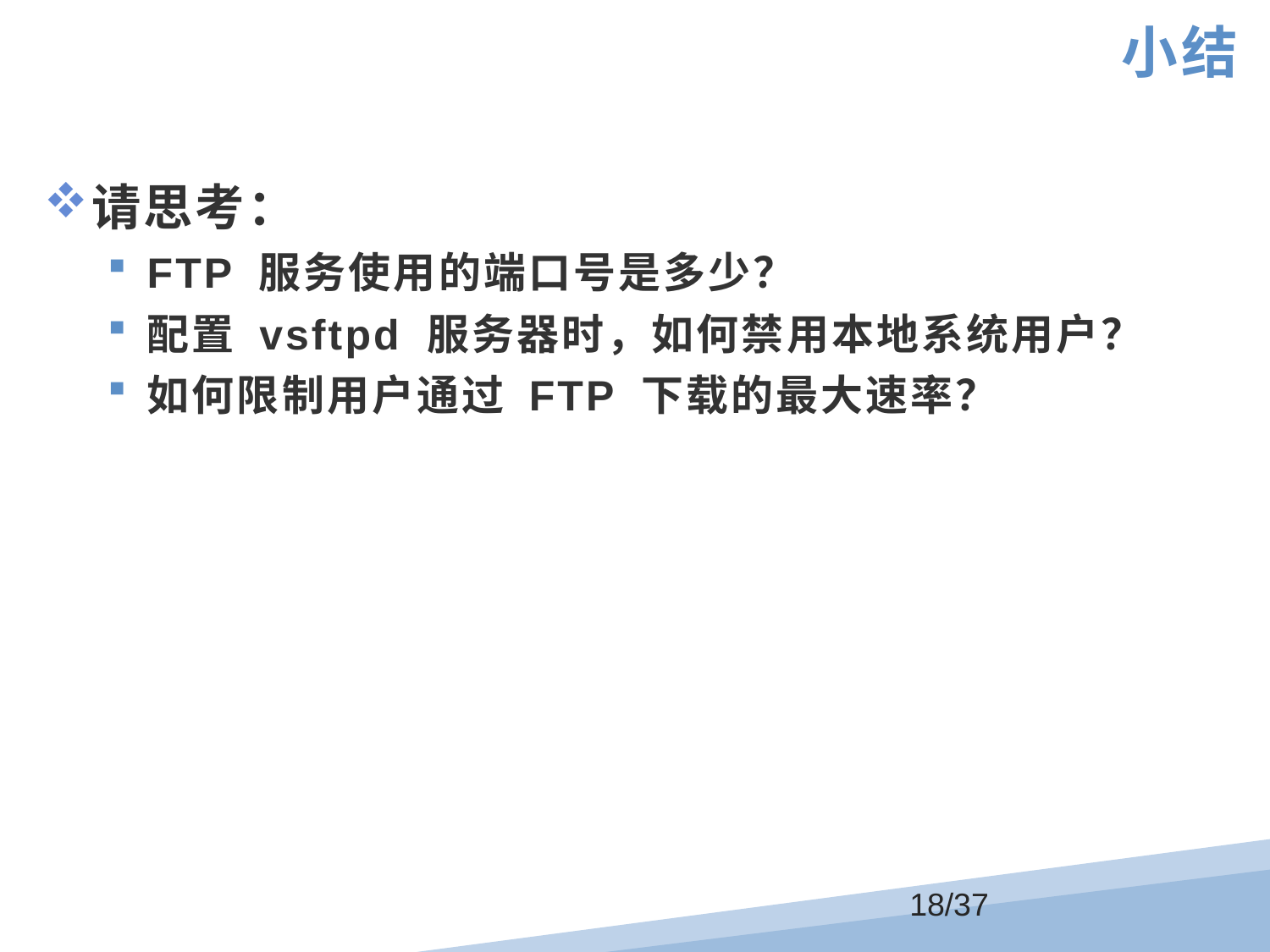

小结
请思考：
FTP 服务使用的端口号是多少？
配置 vsftpd 服务器时，如何禁用本地系统用户？
如何限制用户通过 FTP 下载的最大速率？

18/37